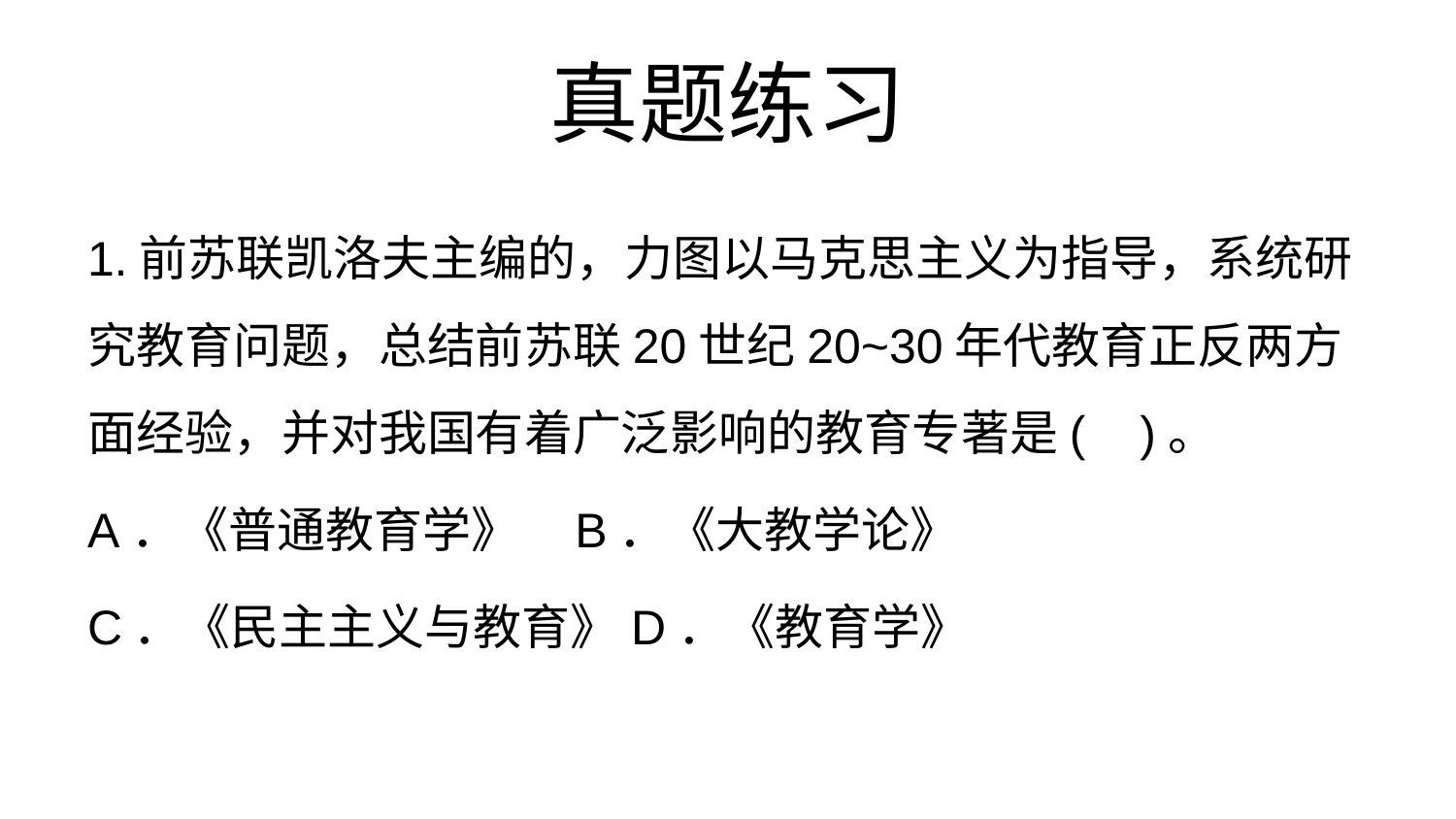

# 真题练习
1.前苏联凯洛夫主编的，力图以马克思主义为指导，系统研究教育问题，总结前苏联20世纪20~30年代教育正反两方面经验，并对我国有着广泛影响的教育专著是(    )。
A．《普通教育学》    B．《大教学论》
C．《民主主义与教育》D．《教育学》